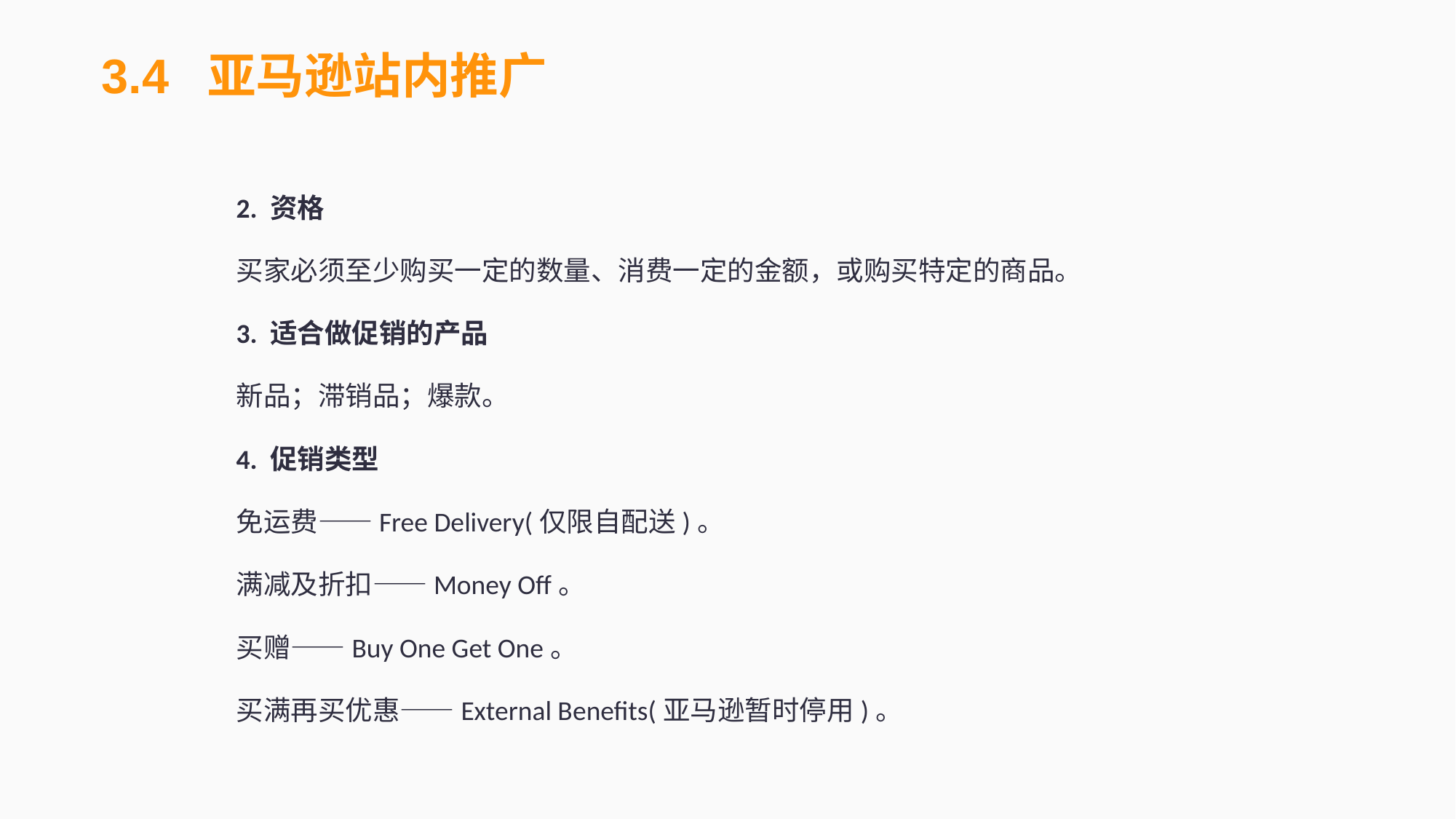

3.4  亚马逊站内推广
2. 资格
买家必须至少购买一定的数量、消费一定的金额，或购买特定的商品。
3. 适合做促销的产品
新品；滞销品；爆款。
4. 促销类型
免运费——Free Delivery(仅限自配送)。
满减及折扣——Money Off。
买赠——Buy One Get One。
买满再买优惠——External Benefits(亚马逊暂时停用)。